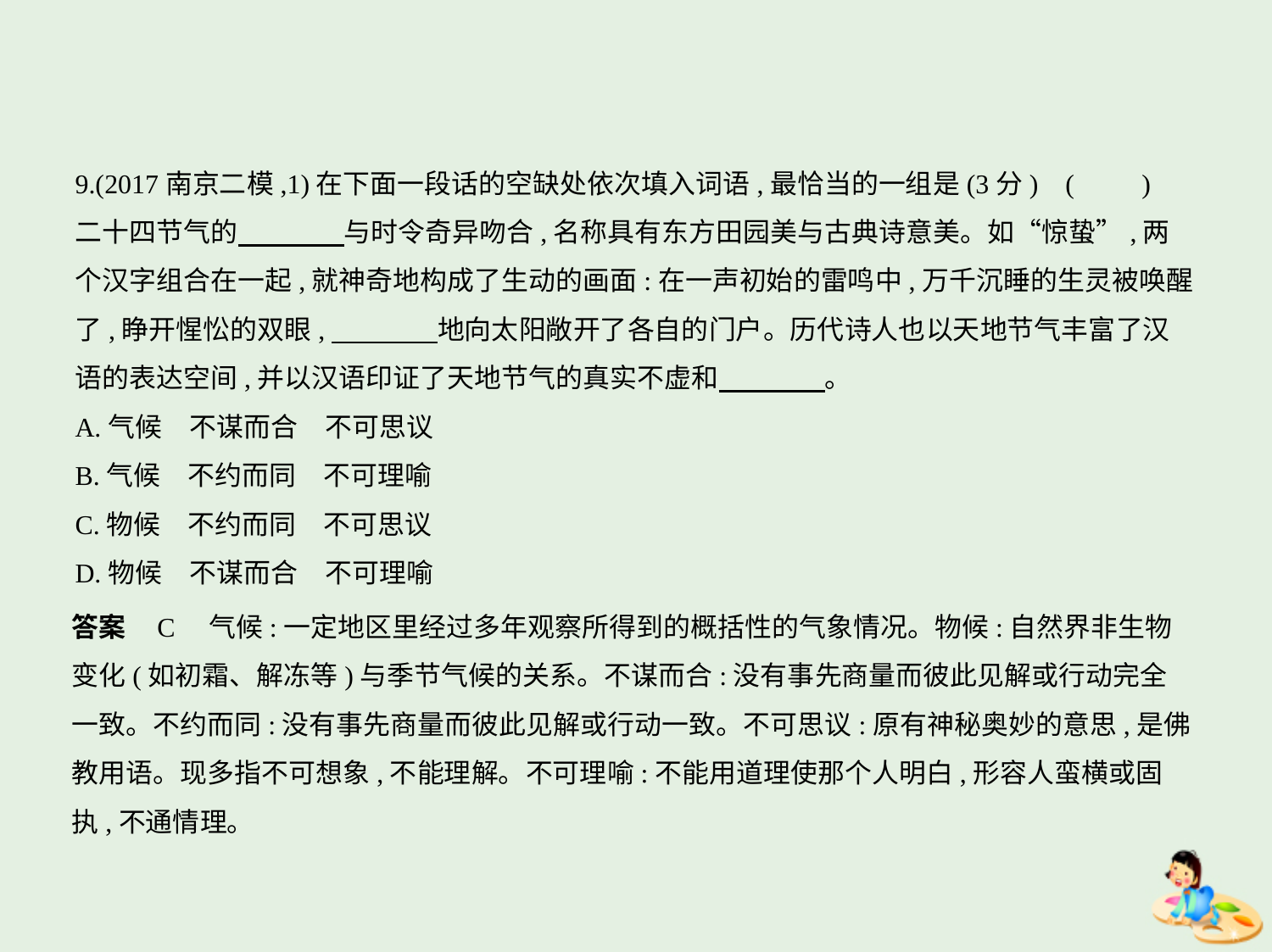

9.(2017南京二模,1)在下面一段话的空缺处依次填入词语,最恰当的一组是(3分) (　　)
二十四节气的　　　    与时令奇异吻合,名称具有东方田园美与古典诗意美。如“惊蛰”,两
个汉字组合在一起,就神奇地构成了生动的画面:在一声初始的雷鸣中,万千沉睡的生灵被唤醒
了,睁开惺忪的双眼,　　　    地向太阳敞开了各自的门户。历代诗人也以天地节气丰富了汉
语的表达空间,并以汉语印证了天地节气的真实不虚和　　　    。
A.气候　不谋而合　不可思议
B.气候　不约而同　不可理喻
C.物候　不约而同　不可思议
D.物候　不谋而合　不可理喻
答案    C　气候:一定地区里经过多年观察所得到的概括性的气象情况。物候:自然界非生物
变化(如初霜、解冻等)与季节气候的关系。不谋而合:没有事先商量而彼此见解或行动完全
一致。不约而同:没有事先商量而彼此见解或行动一致。不可思议:原有神秘奥妙的意思,是佛
教用语。现多指不可想象,不能理解。不可理喻:不能用道理使那个人明白,形容人蛮横或固
执,不通情理。